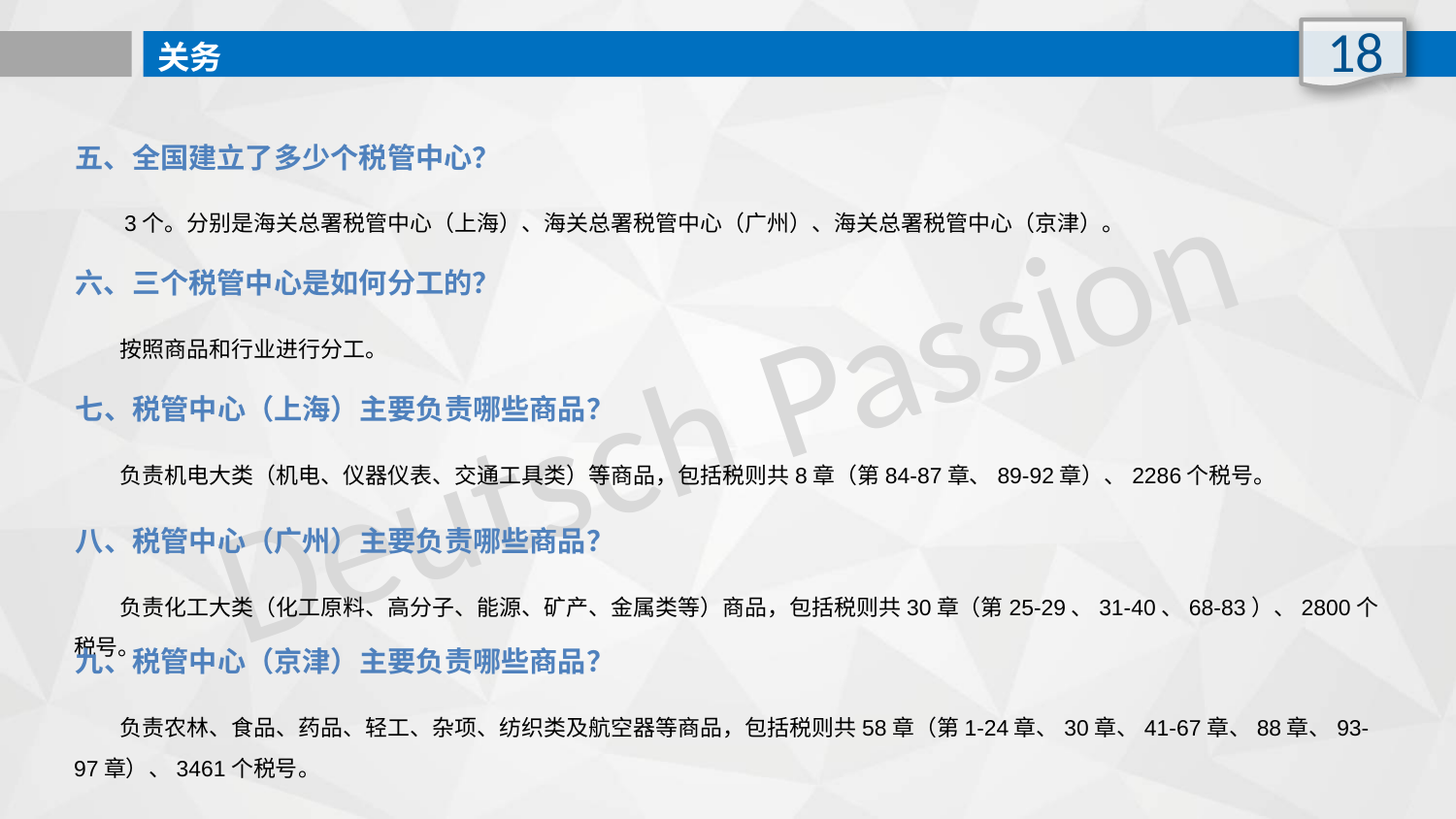

18

关务

五、全国建立了多少个税管中心？
        3个。分别是海关总署税管中心（上海）、海关总署税管中心（广州）、海关总署税管中心（京津）。
六、三个税管中心是如何分工的？
Deutsch Passion
        按照商品和行业进行分工。
七、税管中心（上海）主要负责哪些商品？
        负责机电大类（机电、仪器仪表、交通工具类）等商品，包括税则共8章（第84-87章、89-92章）、2286个税号。
八、税管中心（广州）主要负责哪些商品？
        负责化工大类（化工原料、高分子、能源、矿产、金属类等）商品，包括税则共30章（第25-29、31-40、68-83）、2800个税号。
九、税管中心（京津）主要负责哪些商品？
        负责农林、食品、药品、轻工、杂项、纺织类及航空器等商品，包括税则共58章（第1-24章、30章、41-67章、88章、93-97章）、3461个税号。